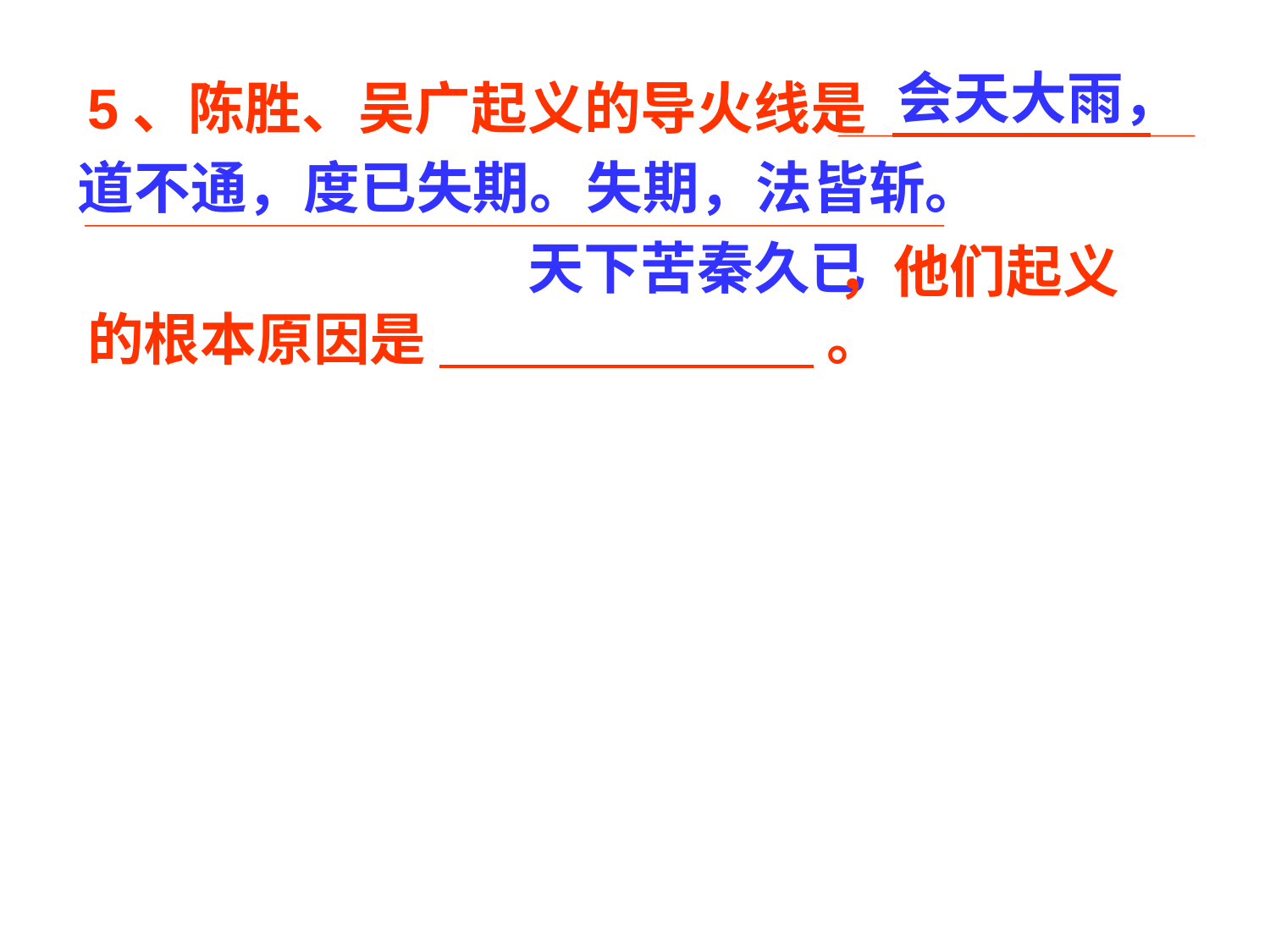

会天大雨，
5、陈胜、吴广起义的导火线是
                                                         ，他们起义的根本原因是                               。

道不通，度已失期。失期，法皆斩。
天下苦秦久已